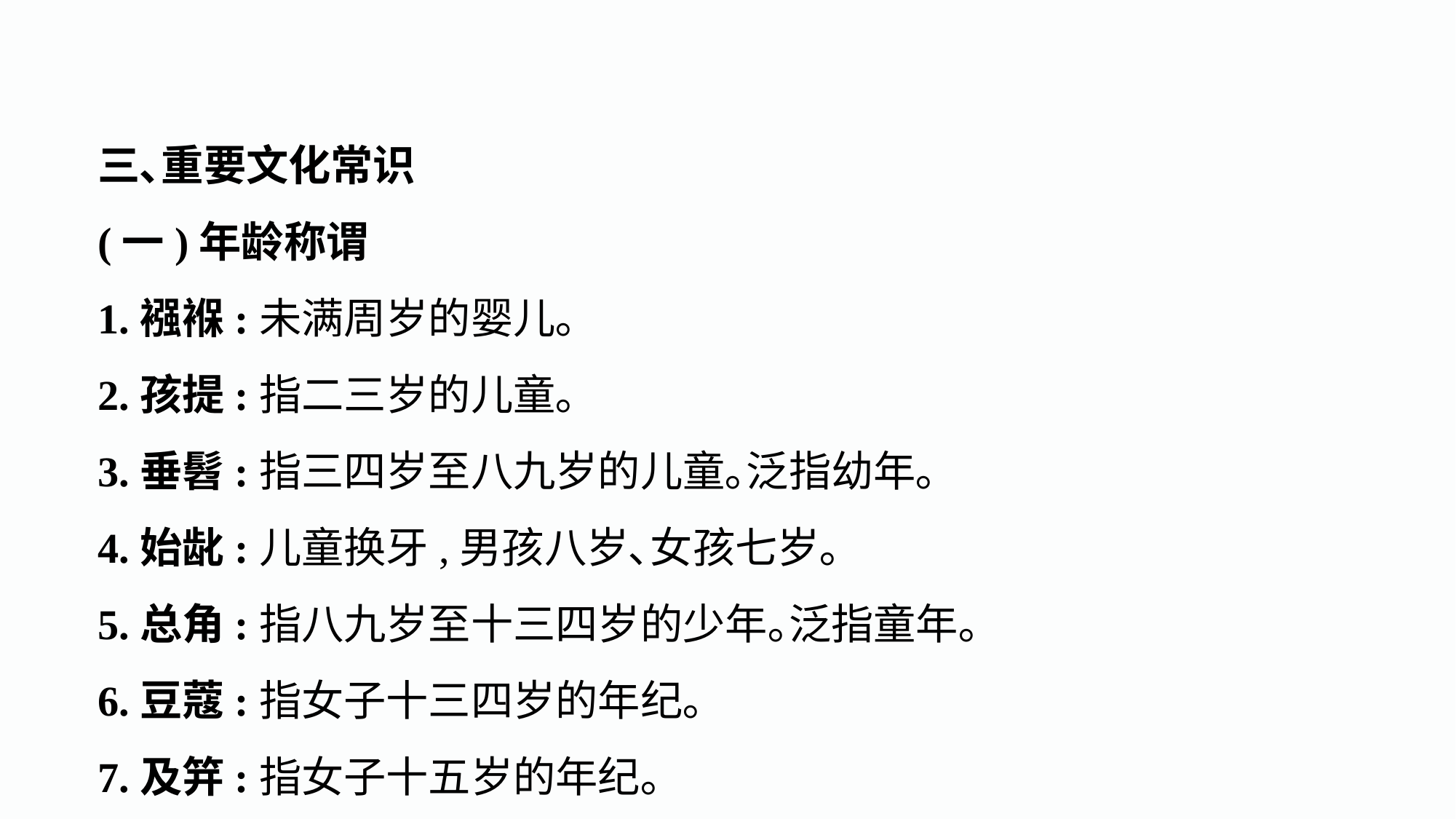

三､重要文化常识
(一)年龄称谓
1.襁褓:未满周岁的婴儿｡
2.孩提:指二三岁的儿童｡
3.垂髫:指三四岁至八九岁的儿童｡泛指幼年｡
4.始龀:儿童换牙,男孩八岁､女孩七岁｡
5.总角:指八九岁至十三四岁的少年｡泛指童年｡
6.豆蔻:指女子十三四岁的年纪｡
7.及笄:指女子十五岁的年纪｡